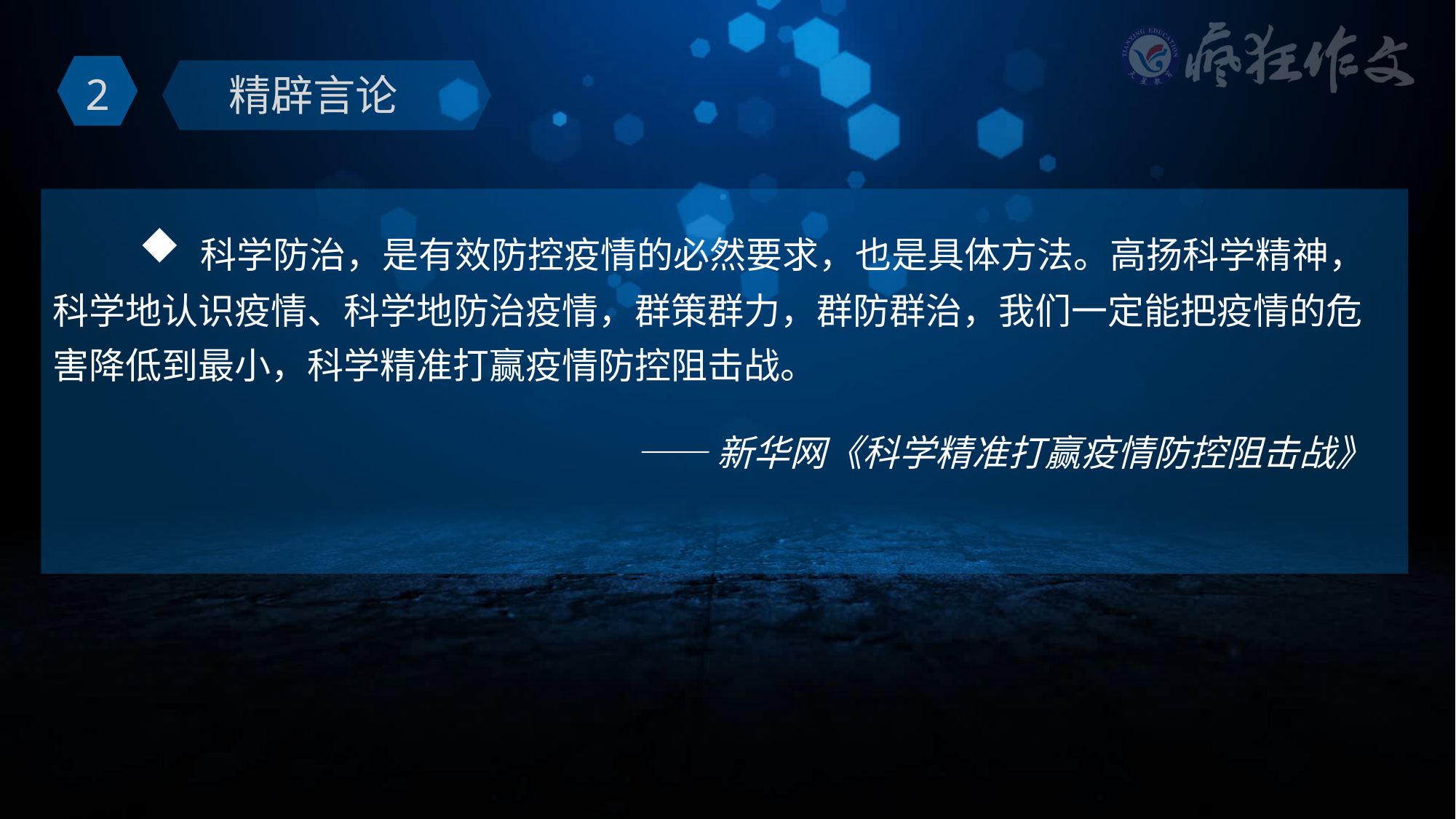

2

精辟言论

 科学防治，是有效防控疫情的必然要求，也是具体方法。高扬科学精神，科学地认识疫情、科学地防治疫情，群策群力，群防群治，我们一定能把疫情的危害降低到最小，科学精准打赢疫情防控阻击战。

——新华网《科学精准打赢疫情防控阻击战》